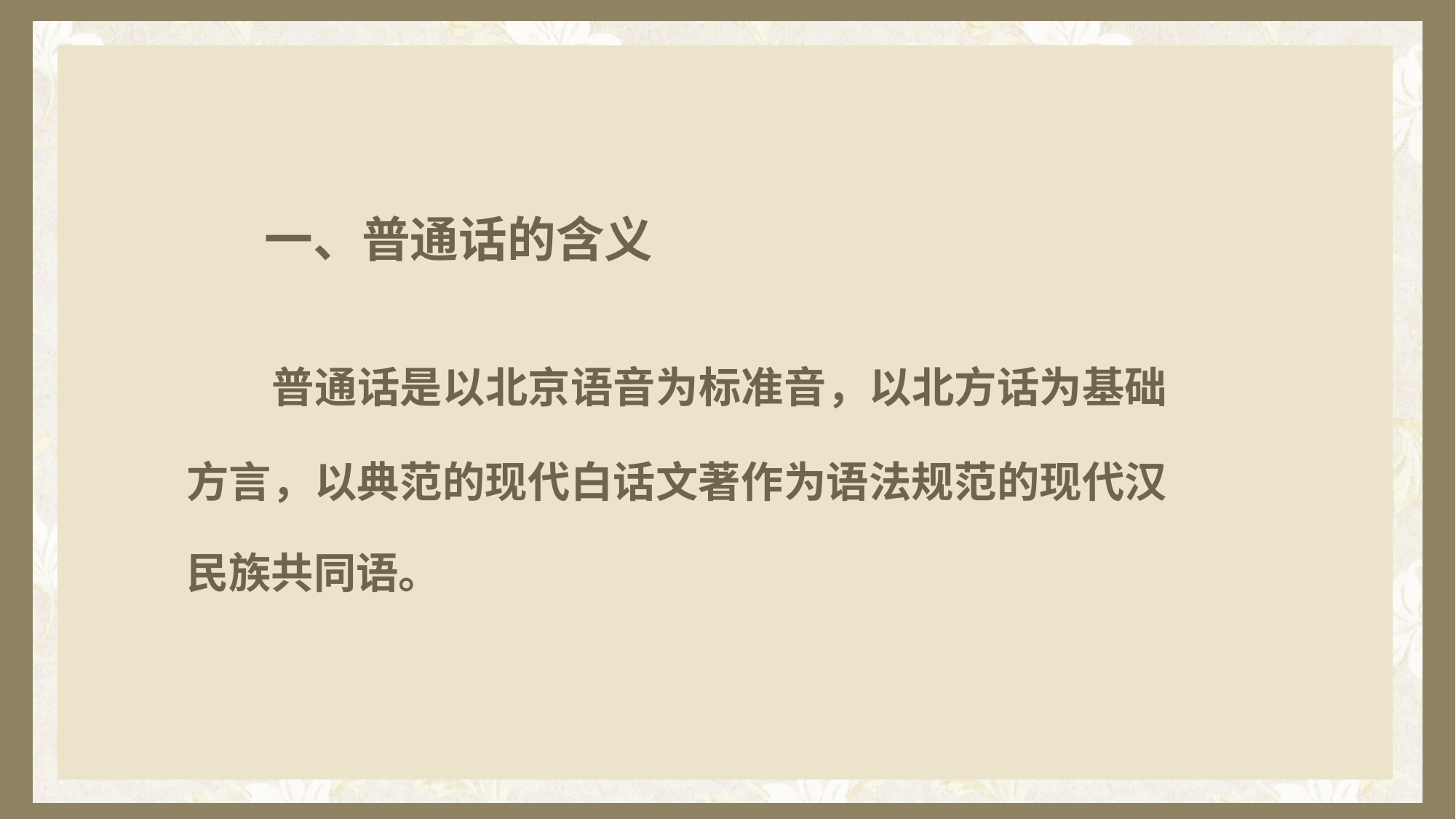

一、普通话的含义

     普通话是以北京语音为标准音，以北方话为基础方言，以典范的现代白话文著作为语法规范的现代汉民族共同语。